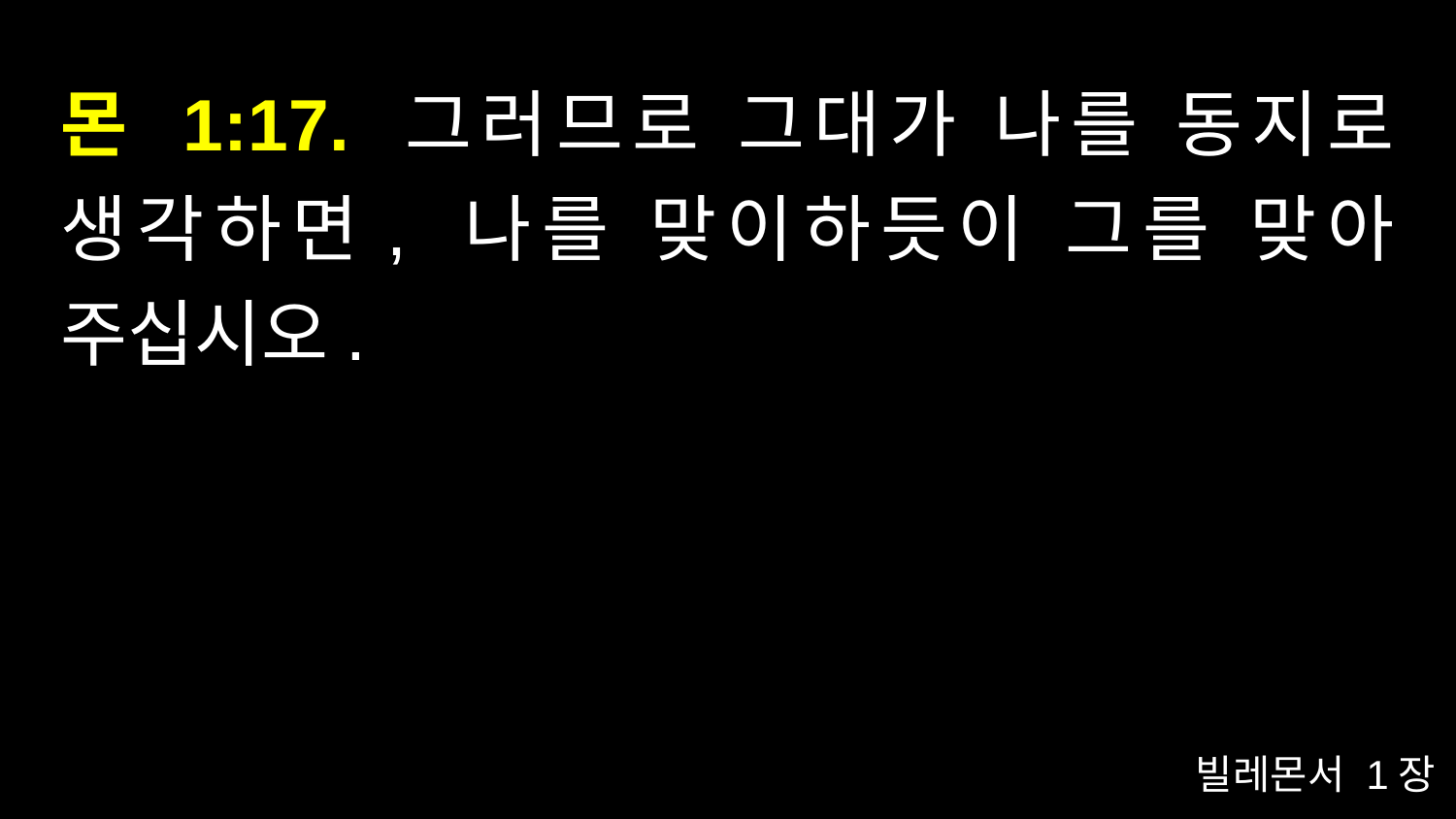

# 몬 1:17. 그러므로 그대가 나를 동지로 생각하면, 나를 맞이하듯이 그를 맞아 주십시오.
빌레몬서 1장